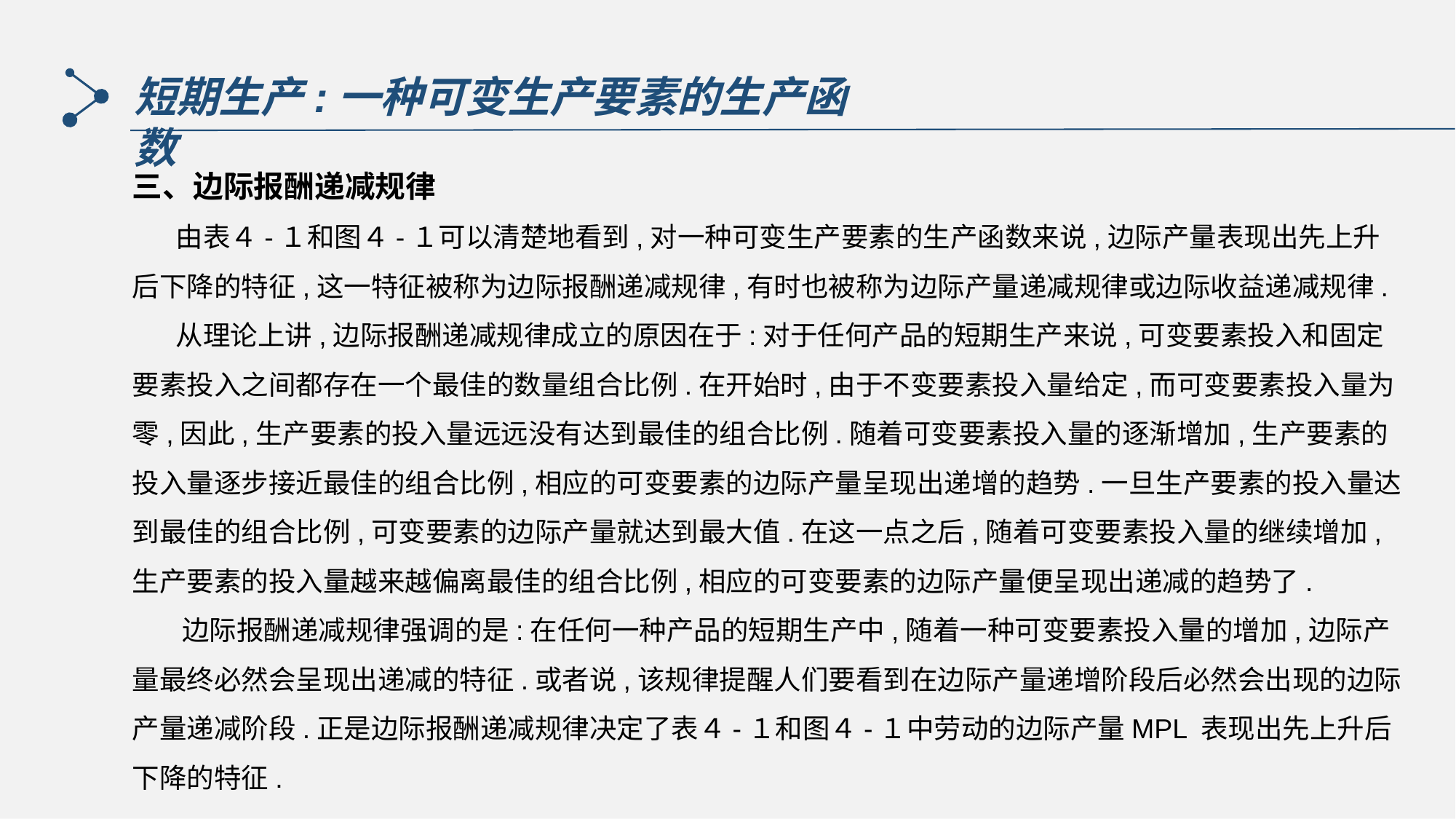

短期生产:一种可变生产要素的生产函数

三、边际报酬递减规律
      由表４-１和图４-１可以清楚地看到,对一种可变生产要素的生产函数来说,边际产量表现出先上升后下降的特征,这一特征被称为边际报酬递减规律,有时也被称为边际产量递减规律或边际收益递减规律.
      从理论上讲,边际报酬递减规律成立的原因在于:对于任何产品的短期生产来说,可变要素投入和固定要素投入之间都存在一个最佳的数量组合比例.在开始时,由于不变要素投入量给定,而可变要素投入量为零,因此,生产要素的投入量远远没有达到最佳的组合比例.随着可变要素投入量的逐渐增加,生产要素的投入量逐步接近最佳的组合比例,相应的可变要素的边际产量呈现出递增的趋势.一旦生产要素的投入量达到最佳的组合比例,可变要素的边际产量就达到最大值.在这一点之后,随着可变要素投入量的继续增加,生产要素的投入量越来越偏离最佳的组合比例,相应的可变要素的边际产量便呈现出递减的趋势了.
       边际报酬递减规律强调的是:在任何一种产品的短期生产中,随着一种可变要素投入量的增加,边际产量最终必然会呈现出递减的特征.或者说,该规律提醒人们要看到在边际产量递增阶段后必然会出现的边际产量递减阶段.正是边际报酬递减规律决定了表４-１和图４-１中劳动的边际产量MPL 表现出先上升后下降的特征.